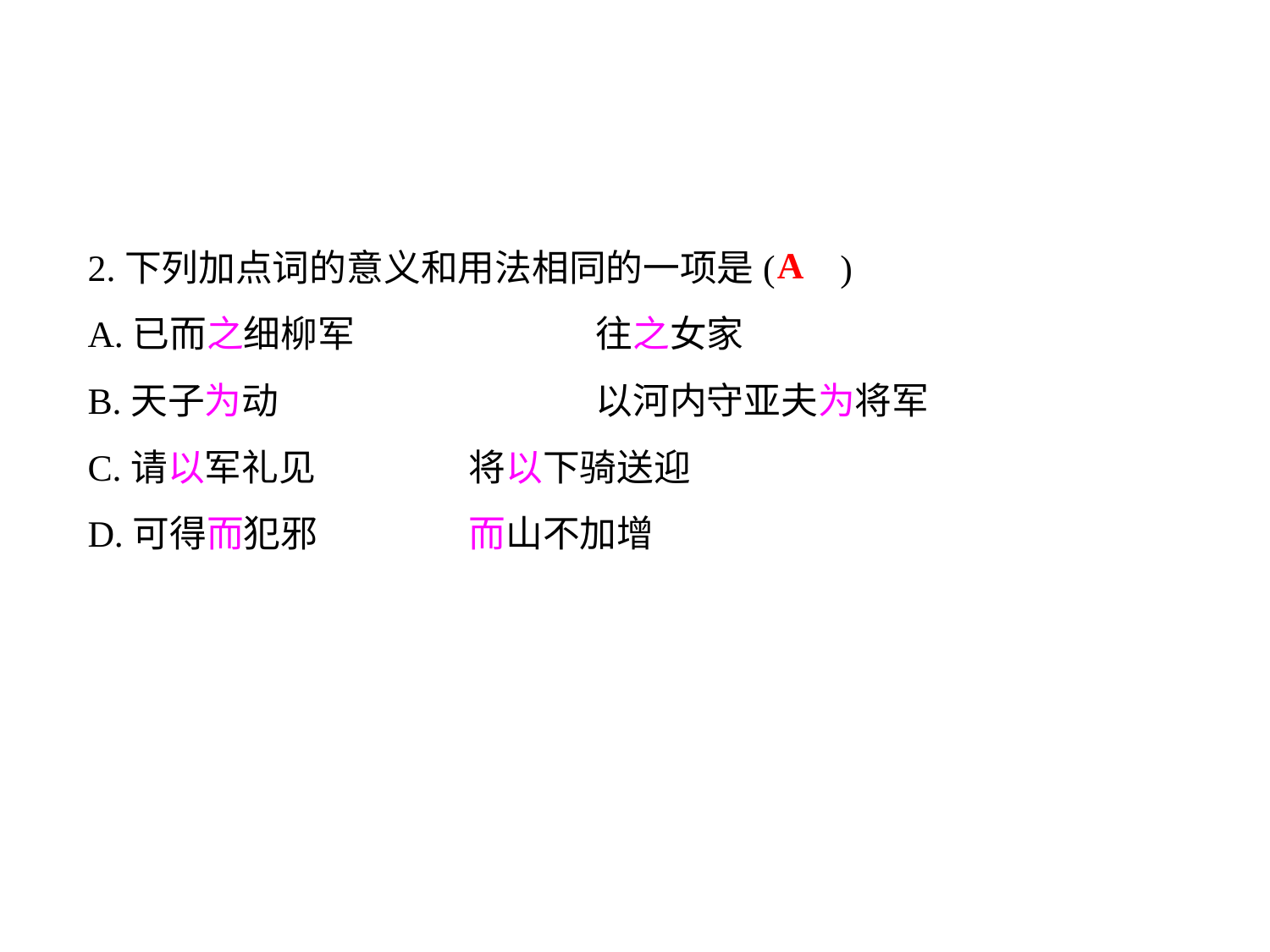

2.下列加点词的意义和用法相同的一项是(       )
A.已而之细柳军		往之女家
B.天子为动			以河内守亚夫为将军
C.请以军礼见		将以下骑送迎
D.可得而犯邪		而山不加增
A